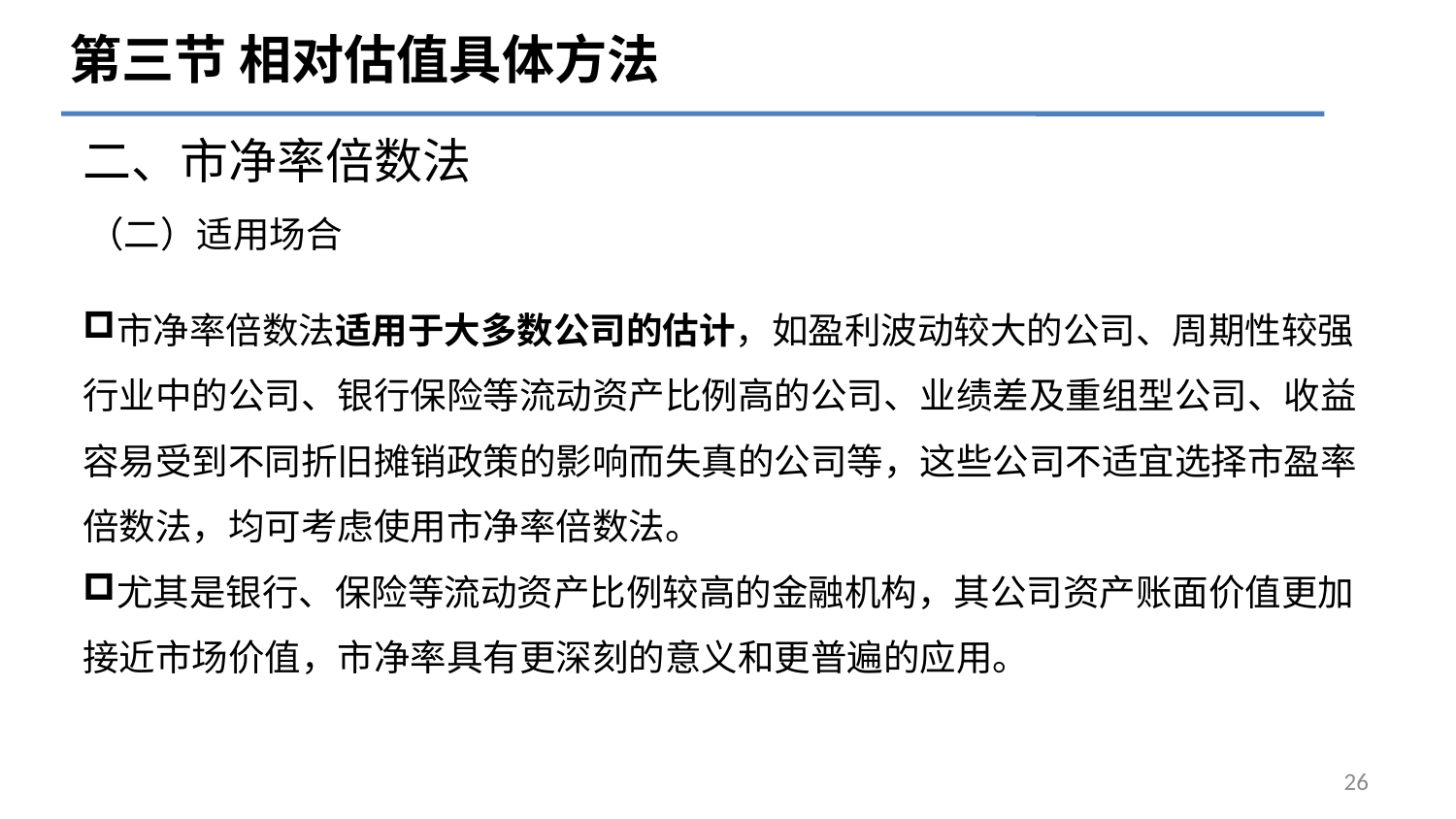

第三节 相对估值具体方法
二、市净率倍数法
# （二）适用场合
市净率倍数法适用于大多数公司的估计，如盈利波动较大的公司、周期性较强行业中的公司、银行保险等流动资产比例高的公司、业绩差及重组型公司、收益容易受到不同折旧摊销政策的影响而失真的公司等，这些公司不适宜选择市盈率倍数法，均可考虑使用市净率倍数法。
尤其是银行、保险等流动资产比例较高的金融机构，其公司资产账面价值更加接近市场价值，市净率具有更深刻的意义和更普遍的应用。
26